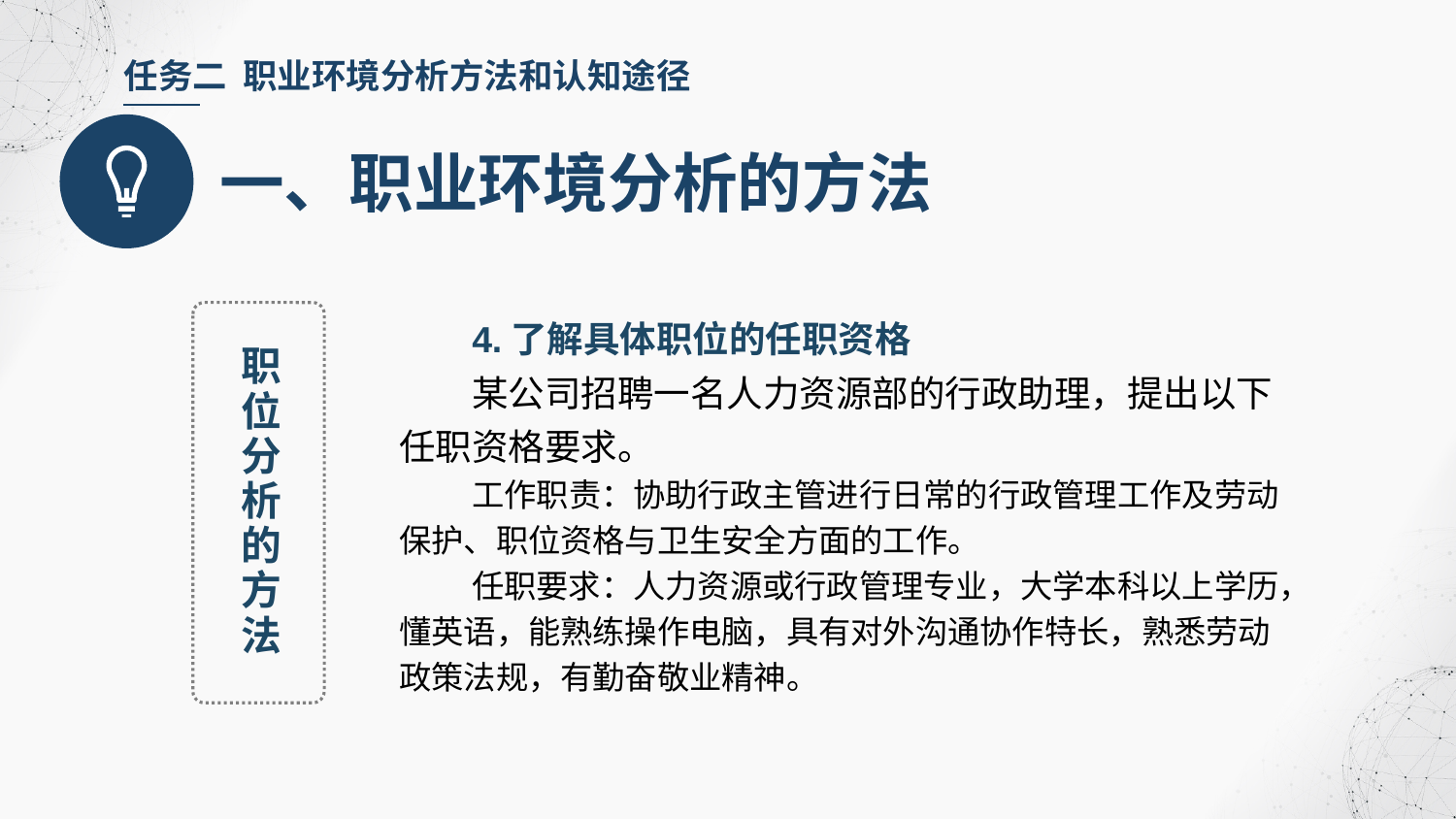

任务二  职业环境分析方法和认知途径

一、职业环境分析的方法
4.了解具体职位的任职资格
某公司招聘一名人力资源部的行政助理，提出以下任职资格要求。
工作职责：协助行政主管进行日常的行政管理工作及劳动保护、职位资格与卫生安全方面的工作。
任职要求：人力资源或行政管理专业，大学本科以上学历，懂英语，能熟练操作电脑，具有对外沟通协作特长，熟悉劳动政策法规，有勤奋敬业精神。

职位分析的方法